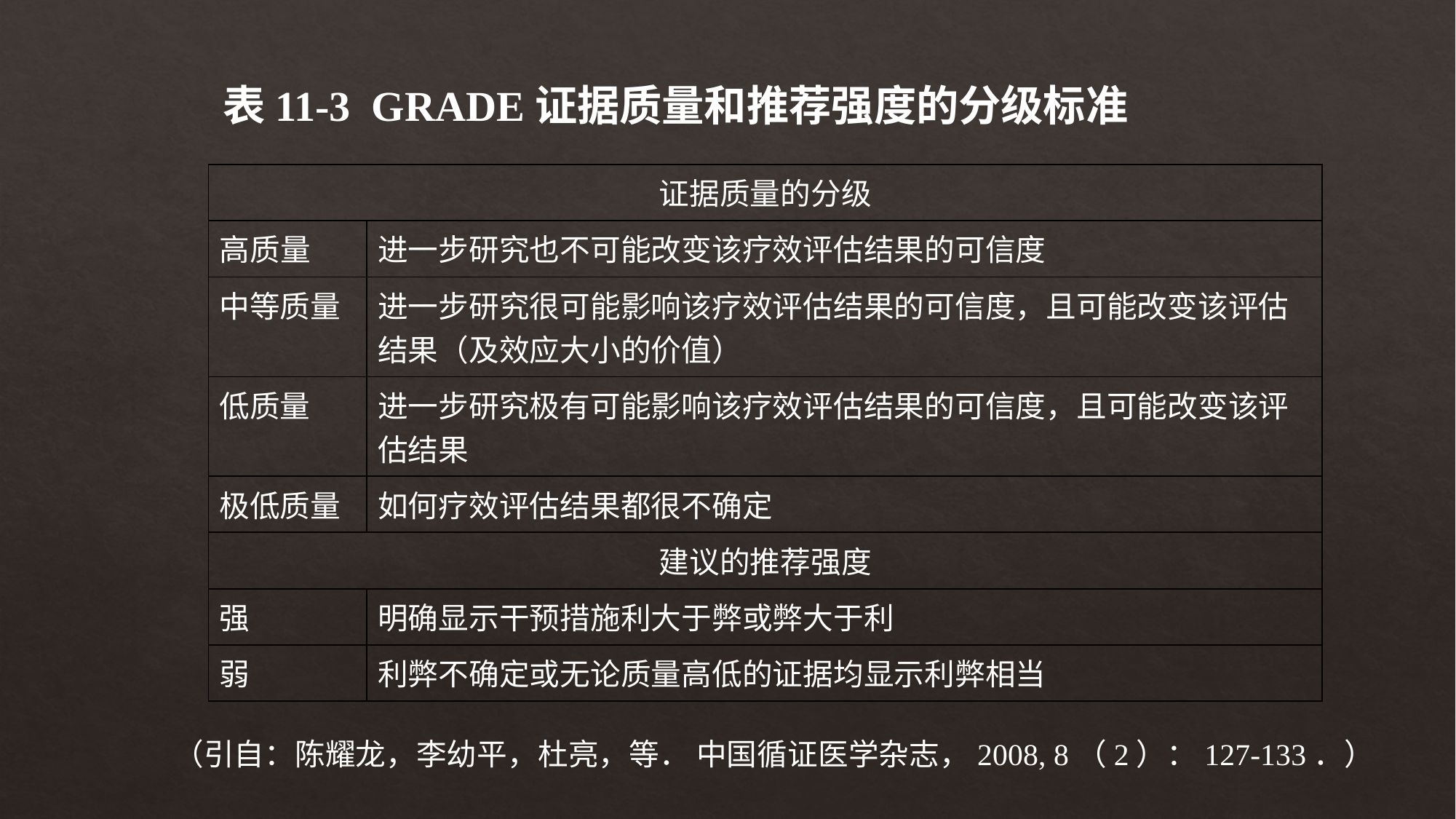

表11-3  GRADE证据质量和推荐强度的分级标准

| 证据质量的分级 |  |
| --- | --- |
| 高质量 | 进一步研究也不可能改变该疗效评估结果的可信度 |
| 中等质量 | 进一步研究很可能影响该疗效评估结果的可信度，且可能改变该评估结果（及效应大小的价值） |
| 低质量 | 进一步研究极有可能影响该疗效评估结果的可信度，且可能改变该评估结果 |
| 极低质量 | 如何疗效评估结果都很不确定 |
| 建议的推荐强度 |  |
| 强 | 明确显示干预措施利大于弊或弊大于利 |
| 弱 | 利弊不确定或无论质量高低的证据均显示利弊相当 |
（引自：陈耀龙，李幼平，杜亮，等． 中国循证医学杂志，2008, 8（2）：127-133．）